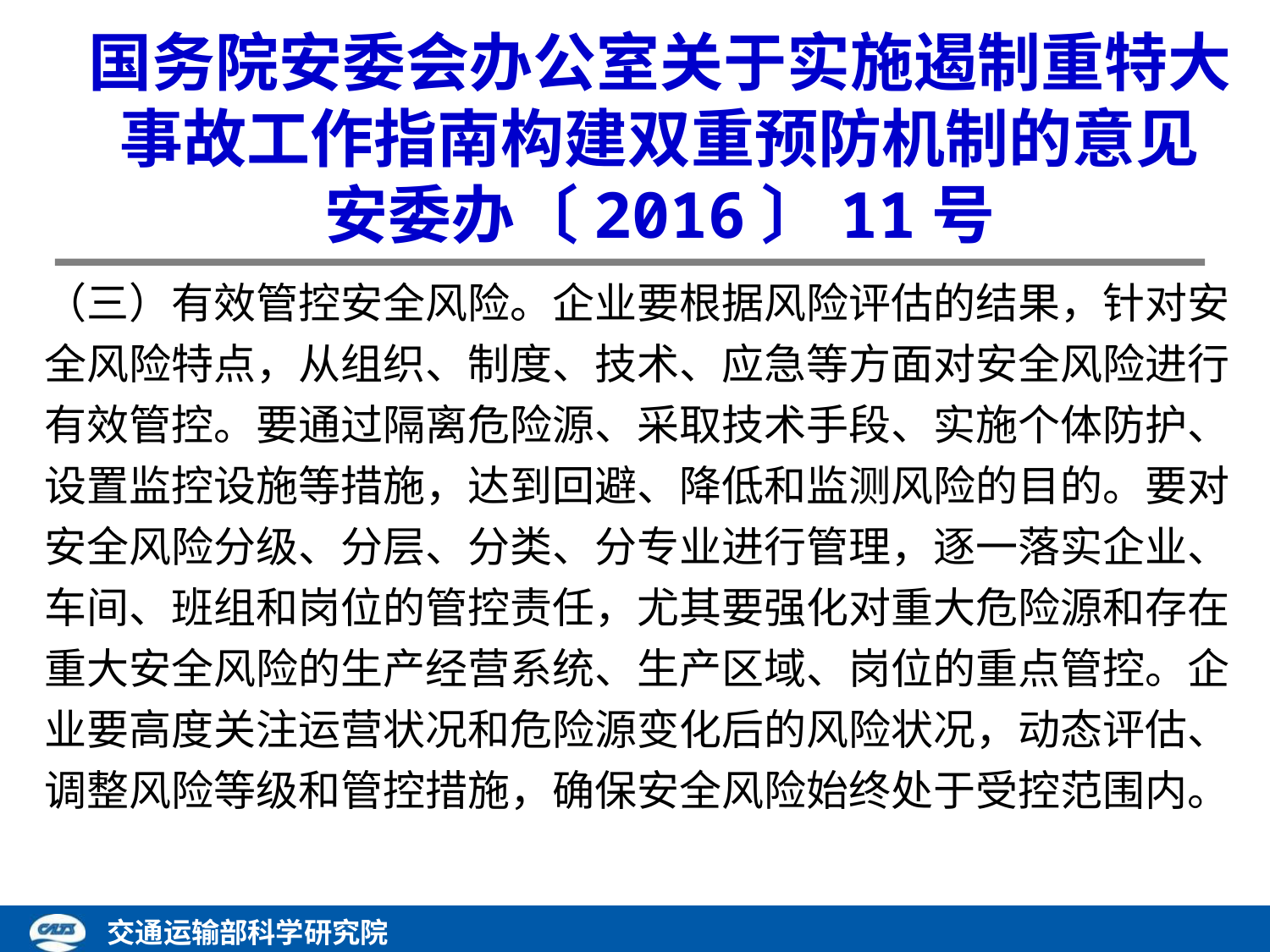

国务院安委会办公室关于实施遏制重特大事故工作指南构建双重预防机制的意见
安委办〔2016〕11号
（三）有效管控安全风险。企业要根据风险评估的结果，针对安全风险特点，从组织、制度、技术、应急等方面对安全风险进行有效管控。要通过隔离危险源、采取技术手段、实施个体防护、设置监控设施等措施，达到回避、降低和监测风险的目的。要对安全风险分级、分层、分类、分专业进行管理，逐一落实企业、车间、班组和岗位的管控责任，尤其要强化对重大危险源和存在重大安全风险的生产经营系统、生产区域、岗位的重点管控。企业要高度关注运营状况和危险源变化后的风险状况，动态评估、调整风险等级和管控措施，确保安全风险始终处于受控范围内。